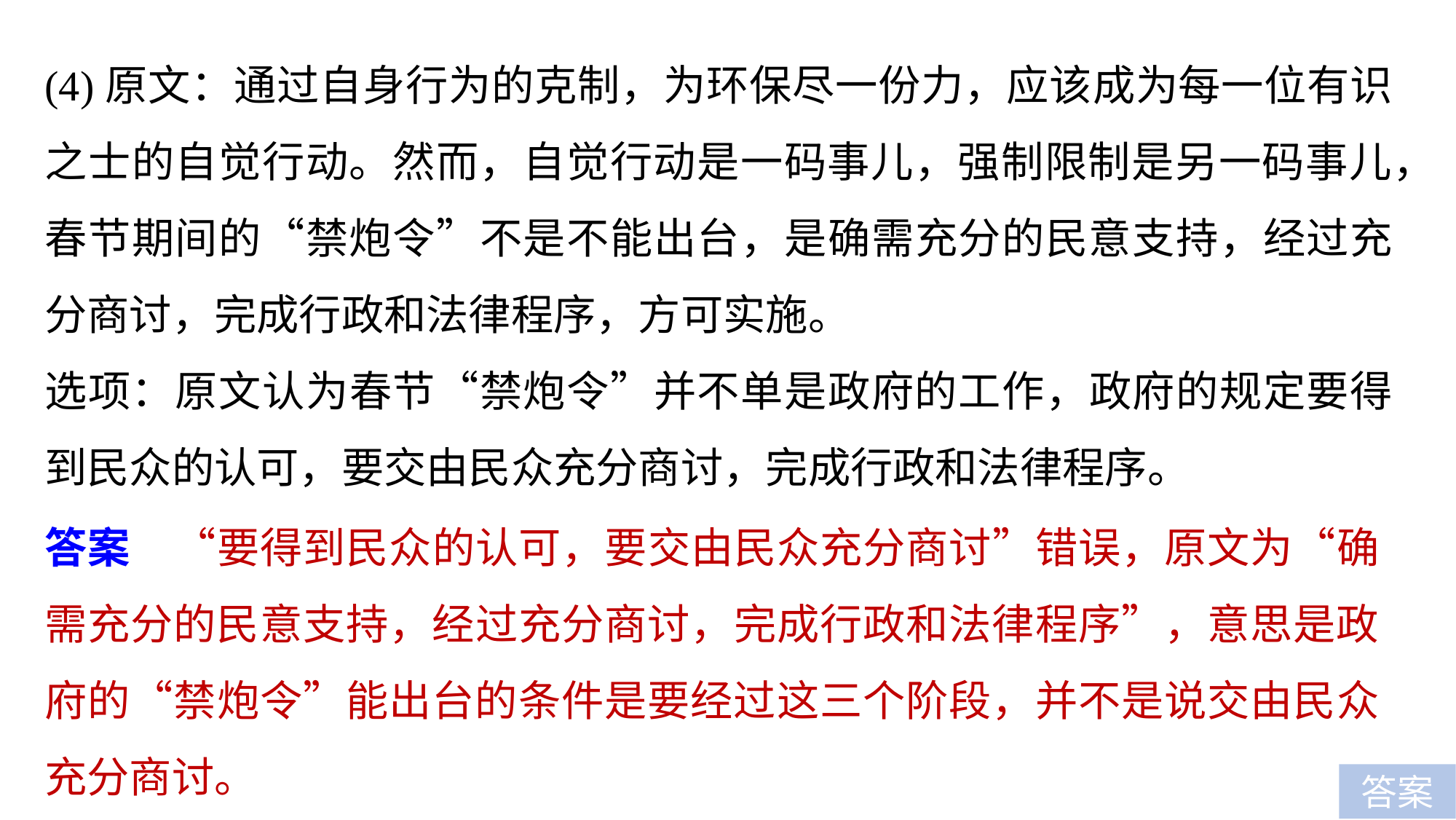

(4)原文：通过自身行为的克制，为环保尽一份力，应该成为每一位有识之士的自觉行动。然而，自觉行动是一码事儿，强制限制是另一码事儿，春节期间的“禁炮令”不是不能出台，是确需充分的民意支持，经过充分商讨，完成行政和法律程序，方可实施。
选项：原文认为春节“禁炮令”并不单是政府的工作，政府的规定要得到民众的认可，要交由民众充分商讨，完成行政和法律程序。
答案　“要得到民众的认可，要交由民众充分商讨”错误，原文为“确需充分的民意支持，经过充分商讨，完成行政和法律程序”，意思是政府的“禁炮令”能出台的条件是要经过这三个阶段，并不是说交由民众充分商讨。
答案